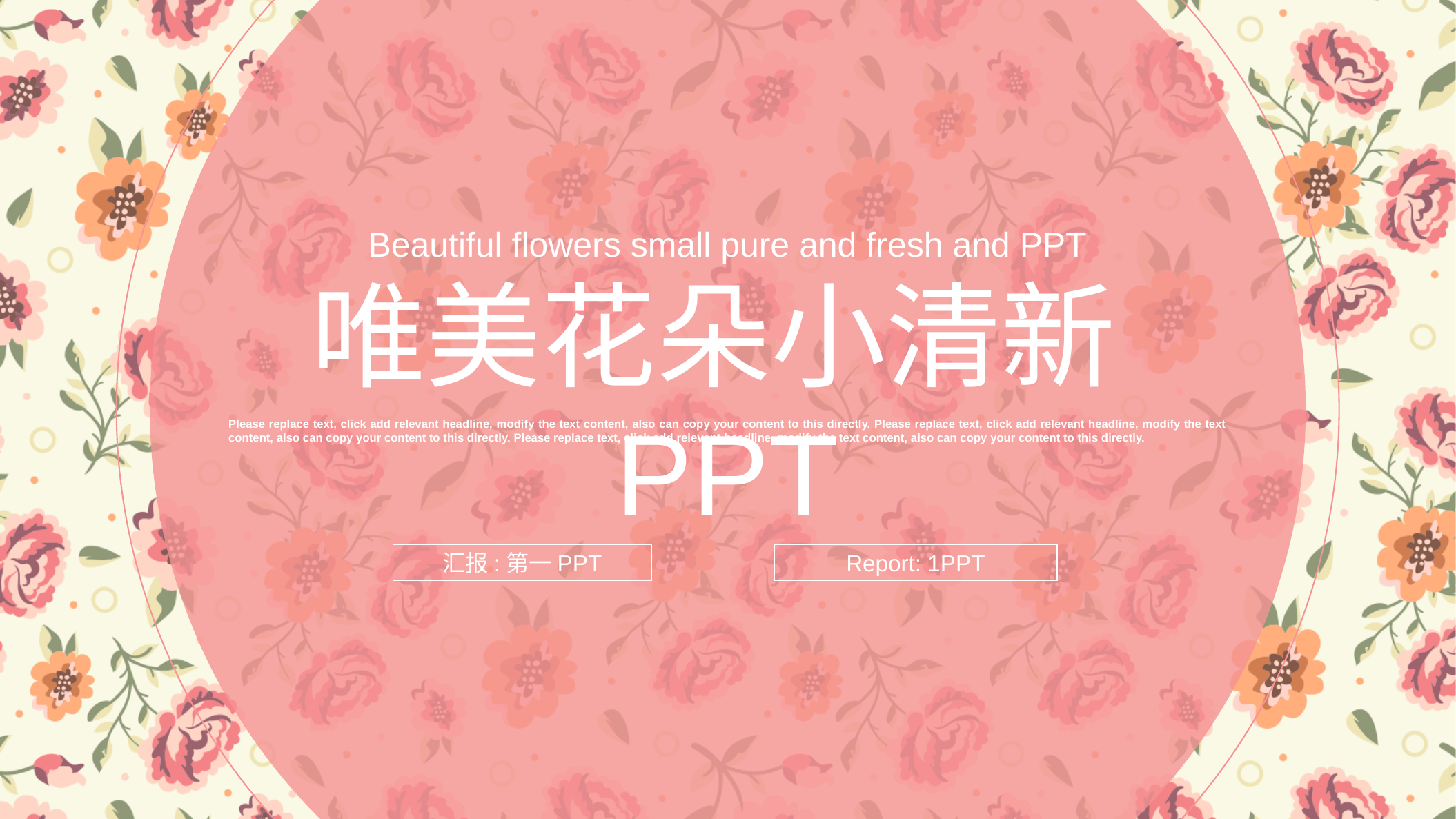

Beautiful flowers small pure and fresh and PPT
唯美花朵小清新PPT
Please replace text, click add relevant headline, modify the text content, also can copy your content to this directly. Please replace text, click add relevant headline, modify the text content, also can copy your content to this directly. Please replace text, click add relevant headline, modify the text content, also can copy your content to this directly.
汇报:第一PPT
Report: 1PPT